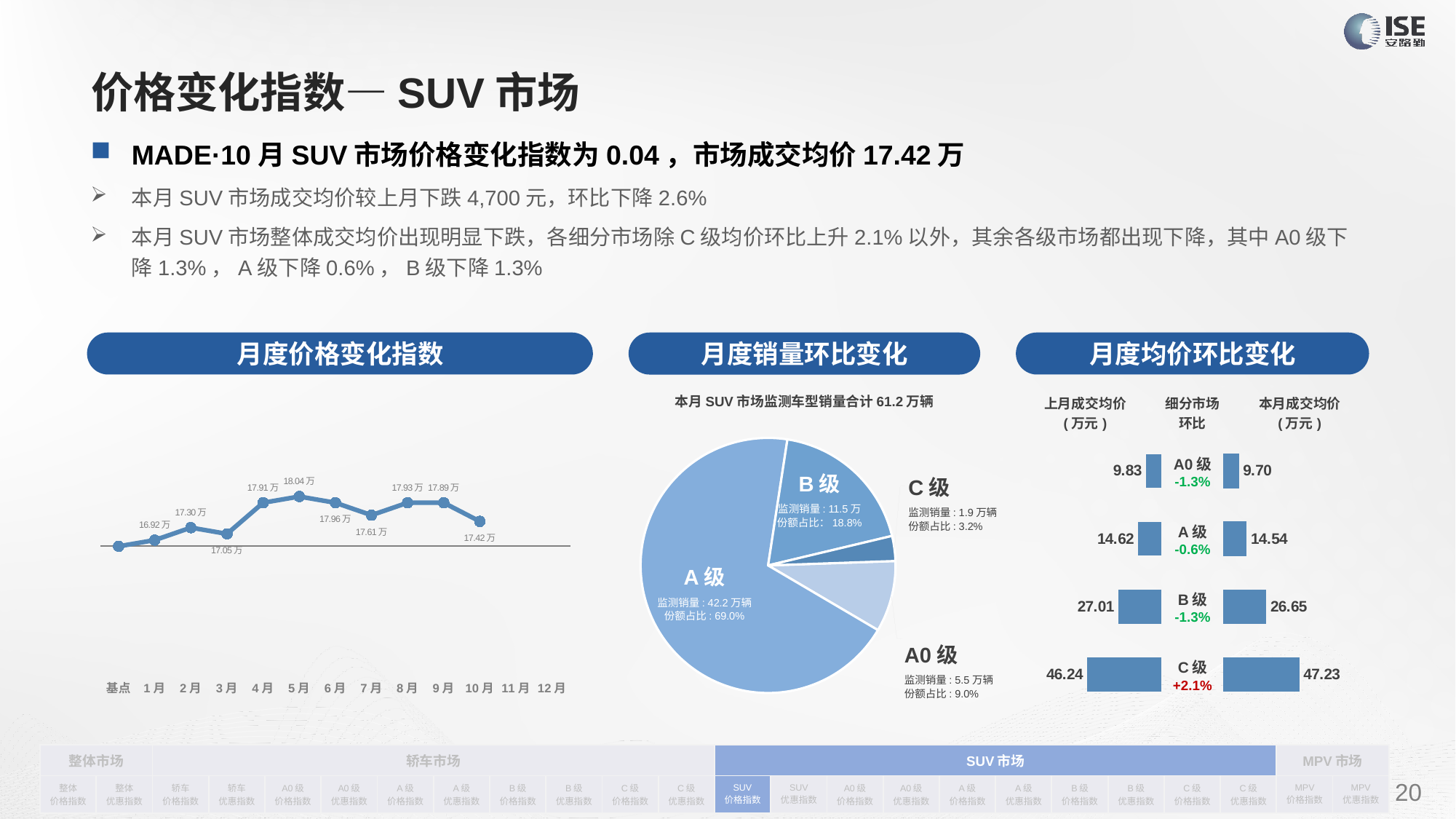

# 价格变化指数—SUV市场
MADE·10月SUV市场价格变化指数为0.04，市场成交均价17.42万
本月SUV市场成交均价较上月下跌4,700元，环比下降2.6%
本月SUV市场整体成交均价出现明显下跌，各细分市场除C级均价环比上升2.1%以外，其余各级市场都出现下降，其中A0级下降1.3%，A级下降0.6%，B级下降1.3%
月度价格变化指数

月度均价环比变化

月度销量环比变化

本月SUV市场监测车型销量合计61.2万辆

### Chart

| Category | Y2022 |
|---|---|
| 基点 | 0.0 |
| 1月 | 0.01 |
| 2月 | 0.03 |
| 3月 | 0.02 |
| 4月 | 0.07 |
| 5月 | 0.08 |
| 6月 | 0.07 |
| 7月 | 0.05 |
| 8月 | 0.07 |
| 9月 | 0.07 |
| 10月 | 0.04 |
| 11月 | None |
| 12月 | None |
| 上月成交均价 (万元) | 细分市场 环比 | 本月成交均价 (万元) |
| --- | --- | --- |

### Chart

| Category | 细分市场 |
|---|---|
| A0级 | 55184.0 |
| A级 | 421815.0 |
| B级 | 115285.0 |
| C级 | 19381.0 |
| A0级 -1.3% |
| --- |
| A级 -0.6% |
| B级 -1.3% |
| C级 +2.1% |

### Chart

| Category | 成交金额 |
|---|---|
| A0 | 9.83 |
| A | 14.62 |
| B | 27.01 |
| C | 46.24 |

### Chart

| Category | 成交金额 |
|---|---|
| A0 | 9.702360802044069 |
| A | 14.535018202055403 |
| B | 26.650226944528775 |
| C | 47.22576415561633 |
B级
监测销量: 11.5万
份额占比：18.8%
C级
监测销量: 1.9万辆
份额占比: 3.2%
A级
监测销量: 42.2万辆
份额占比: 69.0%
A0级
监测销量: 5.5万辆
份额占比: 9.0%
| 整体市场 |  | 轿车市场 |  |  |  |  |  |  |  |  |  | SUV市场 |  |  |  |  |  |  |  |  |  | MPV市场 |  |
| --- | --- | --- | --- | --- | --- | --- | --- | --- | --- | --- | --- | --- | --- | --- | --- | --- | --- | --- | --- | --- | --- | --- | --- |
| 整体 价格指数 | 整体 优惠指数 | 轿车 价格指数 | 轿车 优惠指数 | A0级 价格指数 | A0级 优惠指数 | A级 价格指数 | A级 优惠指数 | B级 价格指数 | B级 优惠指数 | C级 价格指数 | C级 优惠指数 | SUV 价格指数 | SUV 优惠指数 | A0级 价格指数 | A0级 优惠指数 | A级 价格指数 | A级 优惠指数 | B级 价格指数 | B级 优惠指数 | C级 价格指数 | C级 优惠指数 | MPV 价格指数 | MPV 优惠指数 |
请在插入菜单—页眉和页脚中修改此 文本
20